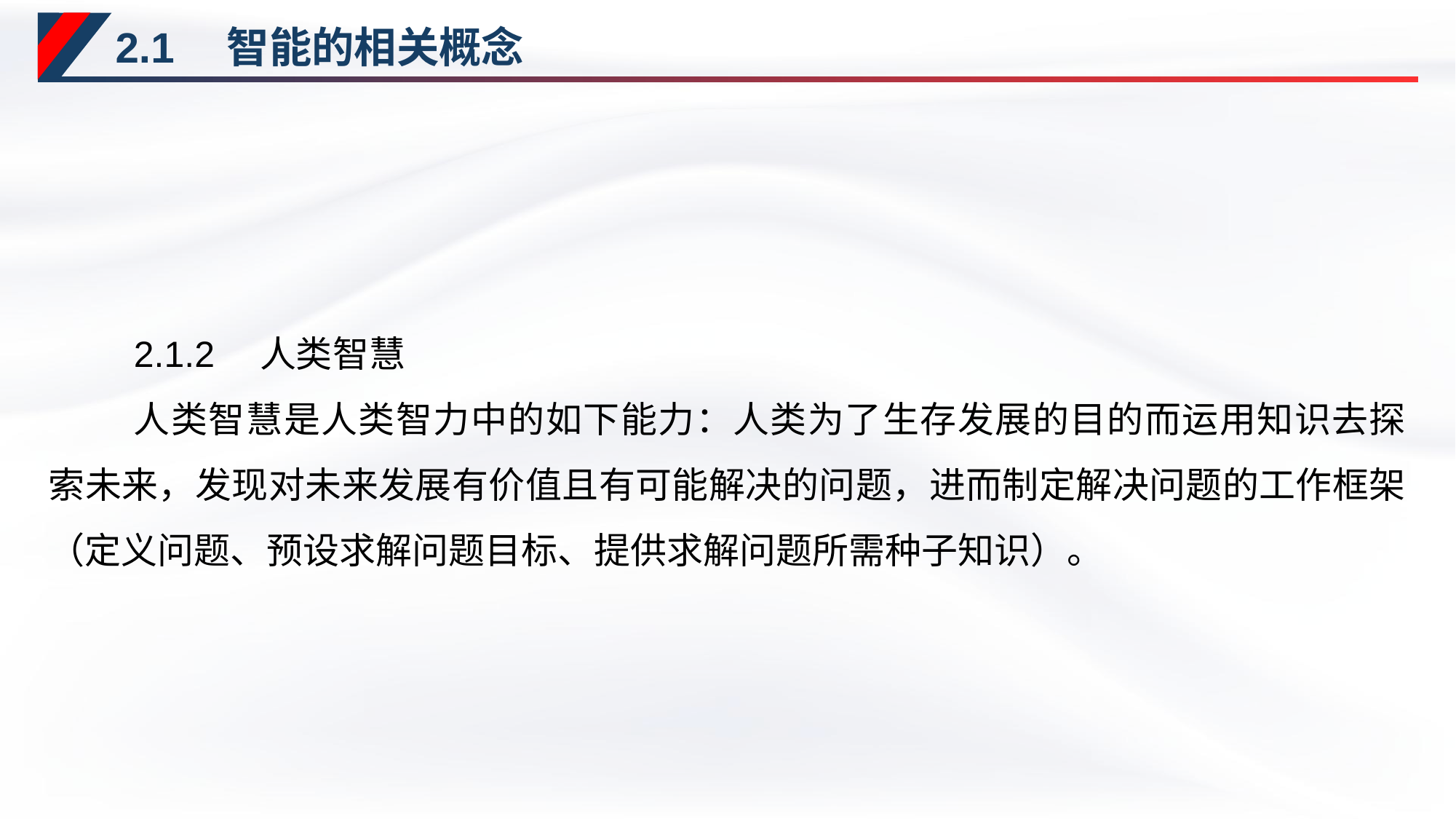

# 2.1　智能的相关概念
2.1.2　人类智慧
人类智慧是人类智力中的如下能力：人类为了生存发展的目的而运用知识去探索未来，发现对未来发展有价值且有可能解决的问题，进而制定解决问题的工作框架（定义问题、预设求解问题目标、提供求解问题所需种子知识）。